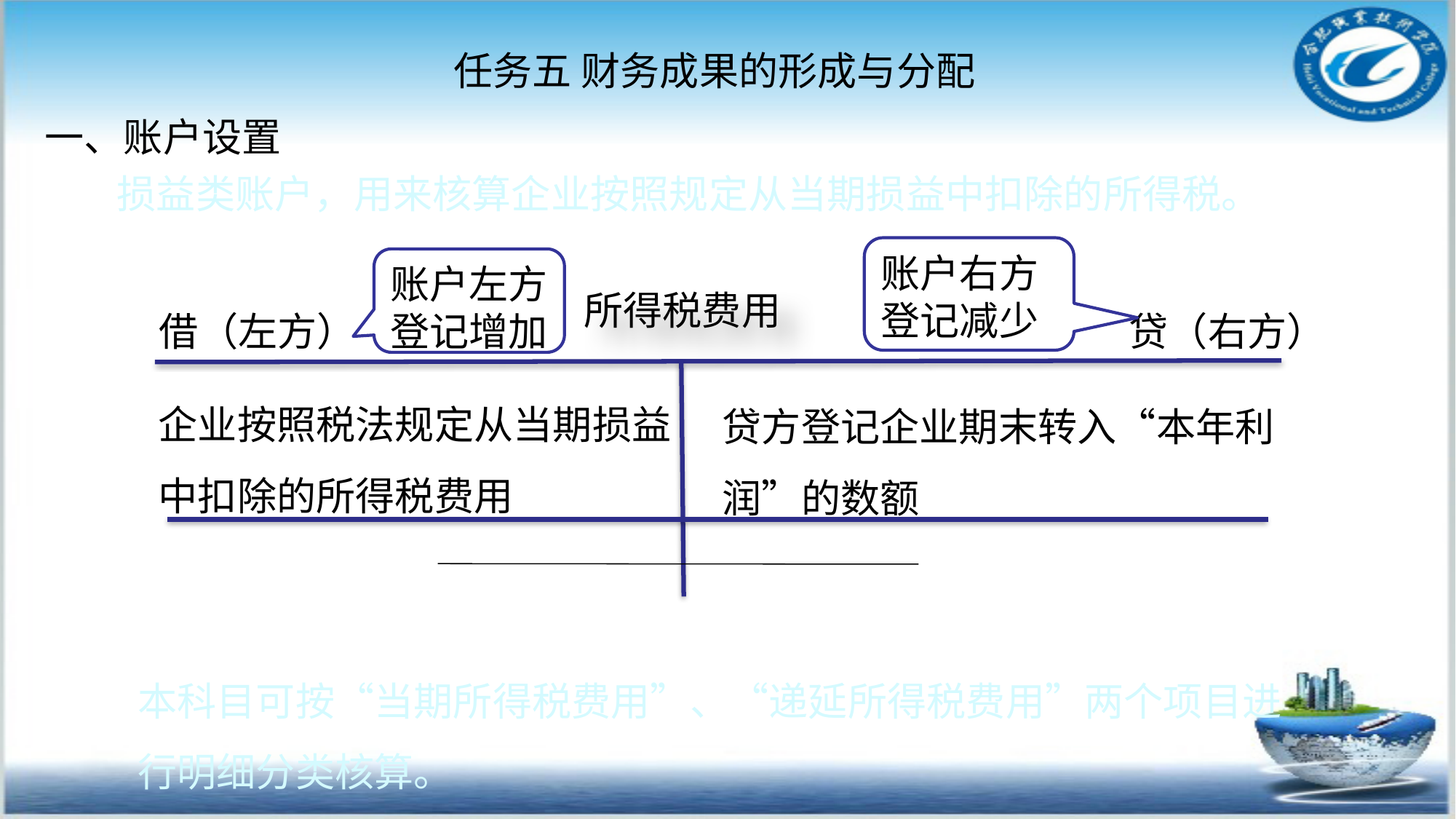

任务五 财务成果的形成与分配
#
一、账户设置
   损益类账户，用来核算企业按照规定从当期损益中扣除的所得税。
账户右方登记减少
账户左方登记增加
所得税费用
借（左方）
贷（右方）
企业按照税法规定从当期损益中扣除的所得税费用
贷方登记企业期末转入“本年利润”的数额
本科目可按“当期所得税费用”、“递延所得税费用”两个项目进行明细分类核算。